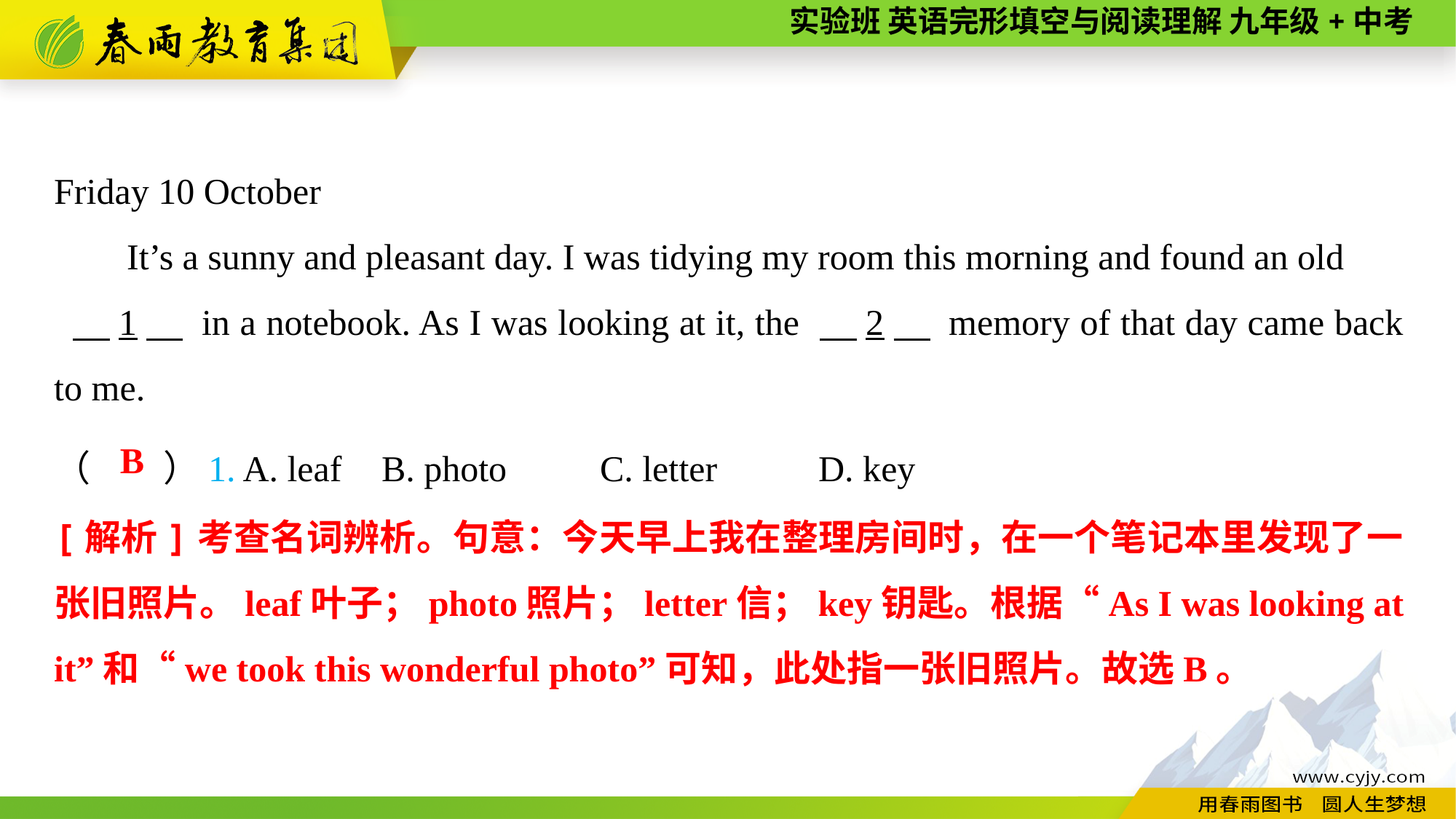

Friday 10 October
It’s a sunny and pleasant day. I was tidying my room this morning and found an old
 　1　 in a notebook. As I was looking at it, the 　2　 memory of that day came back to me.
（　　）1. A. leaf	B. photo	C. letter	D. key
B
[解析]考查名词辨析。句意：今天早上我在整理房间时，在一个笔记本里发现了一张旧照片。leaf叶子；photo照片；letter信；key钥匙。根据“As I was looking at it”和“we took this wonderful photo”可知，此处指一张旧照片。故选B。